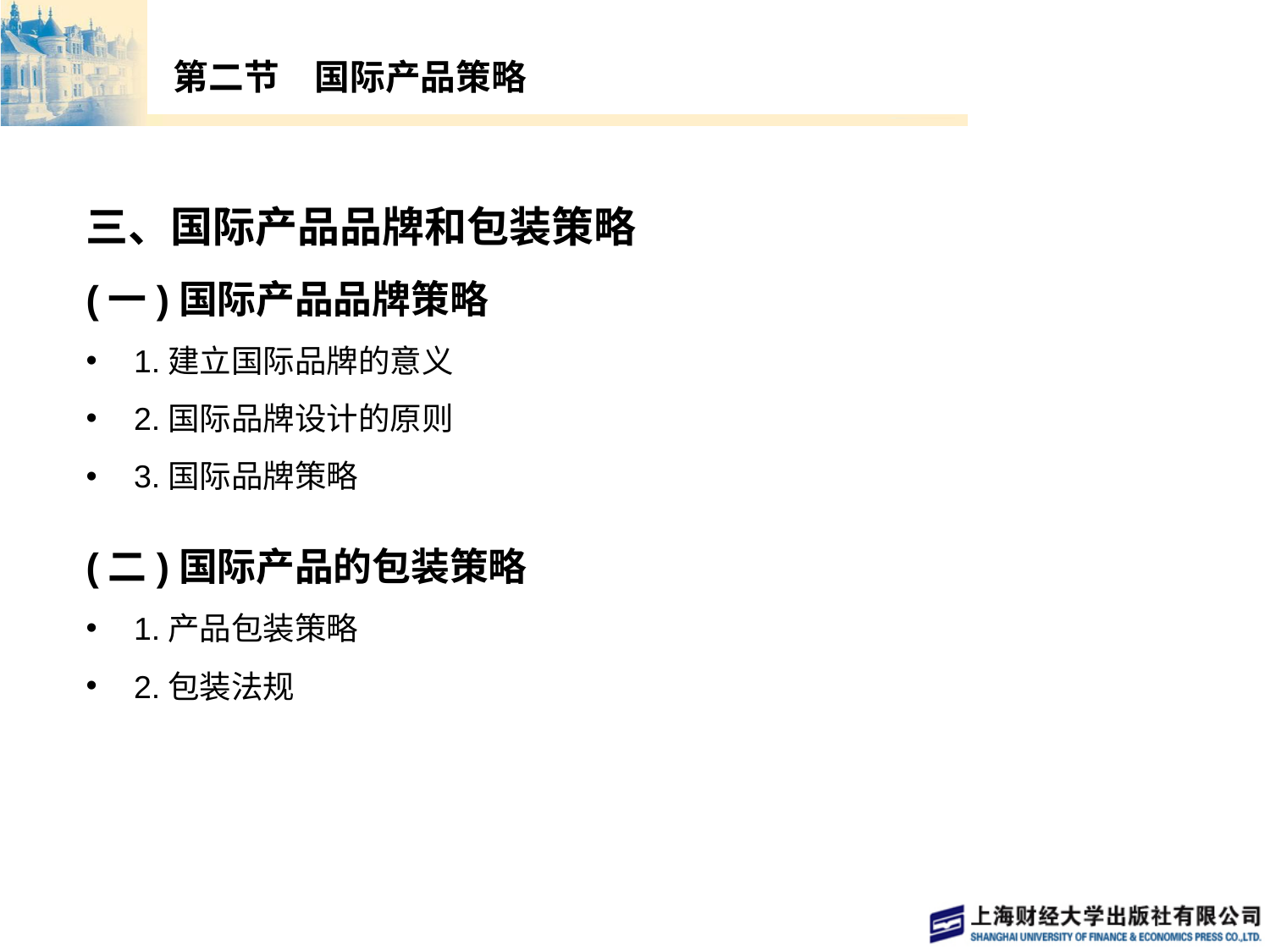

# 第二节　国际产品策略
三、国际产品品牌和包装策略
(一)国际产品品牌策略
1.建立国际品牌的意义
2.国际品牌设计的原则
3.国际品牌策略
(二)国际产品的包装策略
1.产品包装策略
2.包装法规